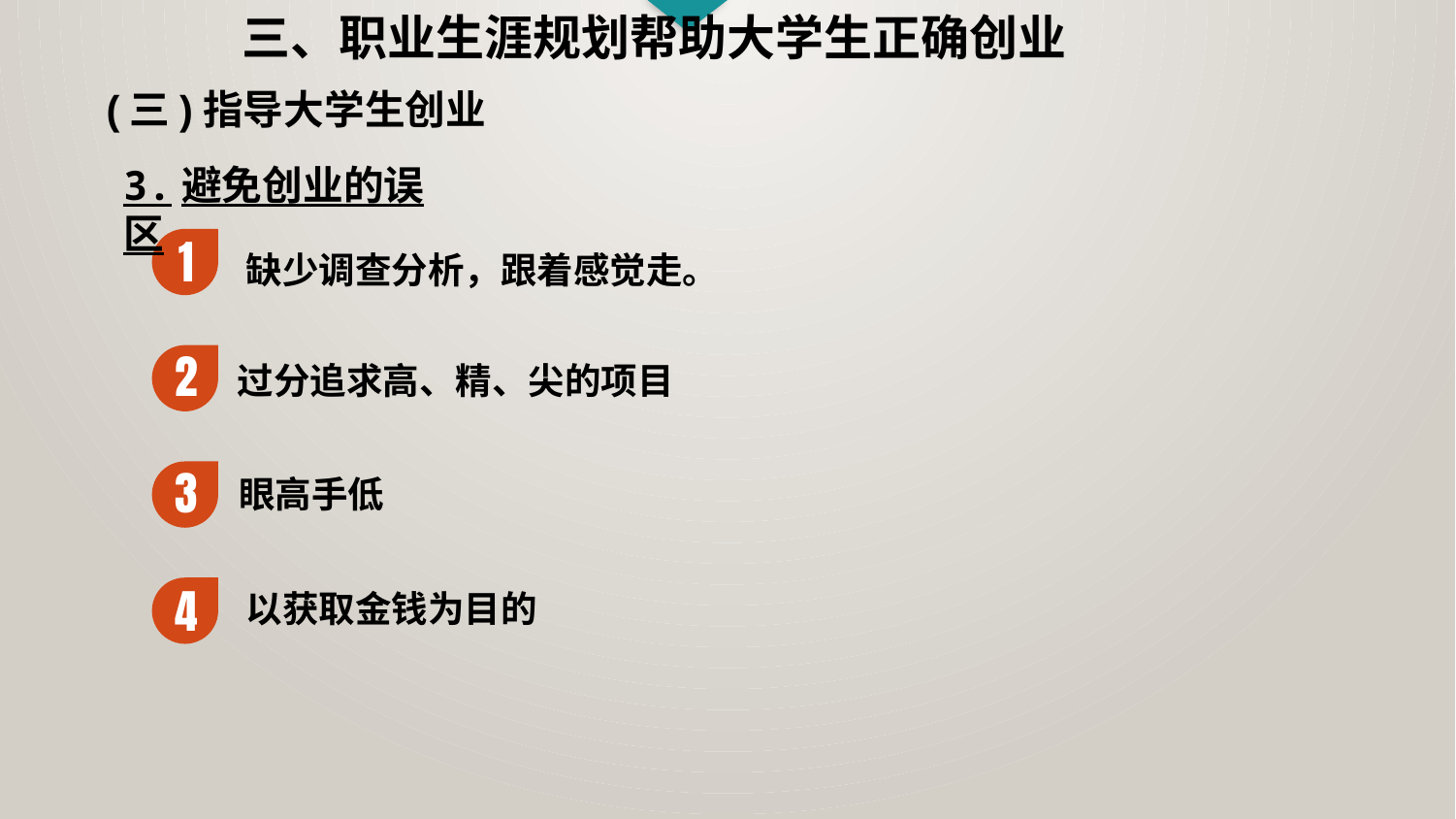

三、职业生涯规划帮助大学生正确创业
(三)指导大学生创业
3.避免创业的误区
缺少调查分析，跟着感觉走。

1
过分追求高、精、尖的项目
2

眼高手低
3

以获取金钱为目的
4

84